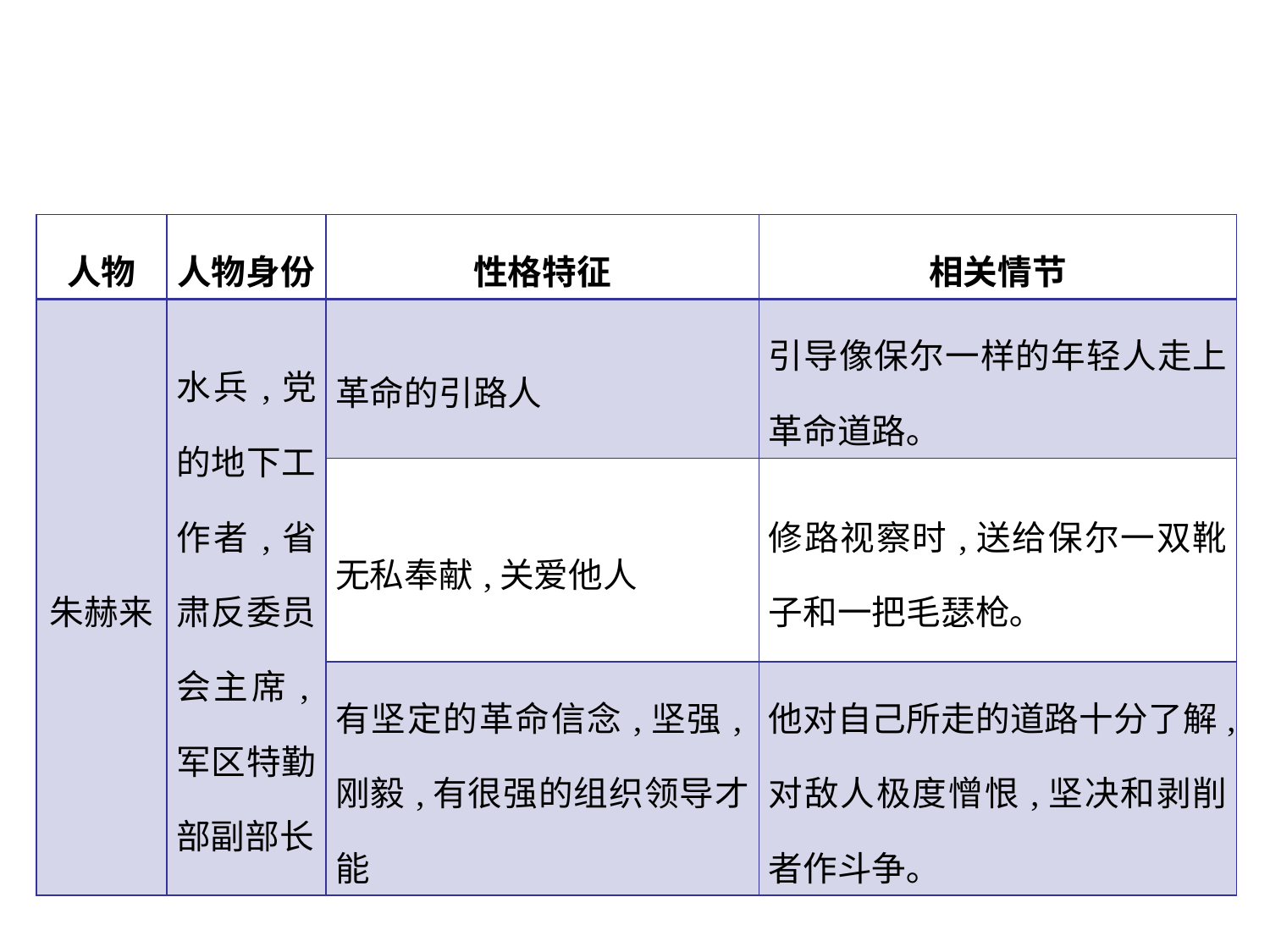

| 人物 | 人物身份 | 性格特征 | 相关情节 |
| --- | --- | --- | --- |
| 朱赫来 | 水兵,党的地下工作者,省肃反委员会主席,军区特勤部副部长 | 革命的引路人 | 引导像保尔一样的年轻人走上革命道路｡ |
|  |  | 无私奉献,关爱他人 | 修路视察时,送给保尔一双靴子和一把毛瑟枪｡ |
|  |  | 有坚定的革命信念,坚强,刚毅,有很强的组织领导才能 | 他对自己所走的道路十分了解,对敌人极度憎恨,坚决和剥削者作斗争｡ |